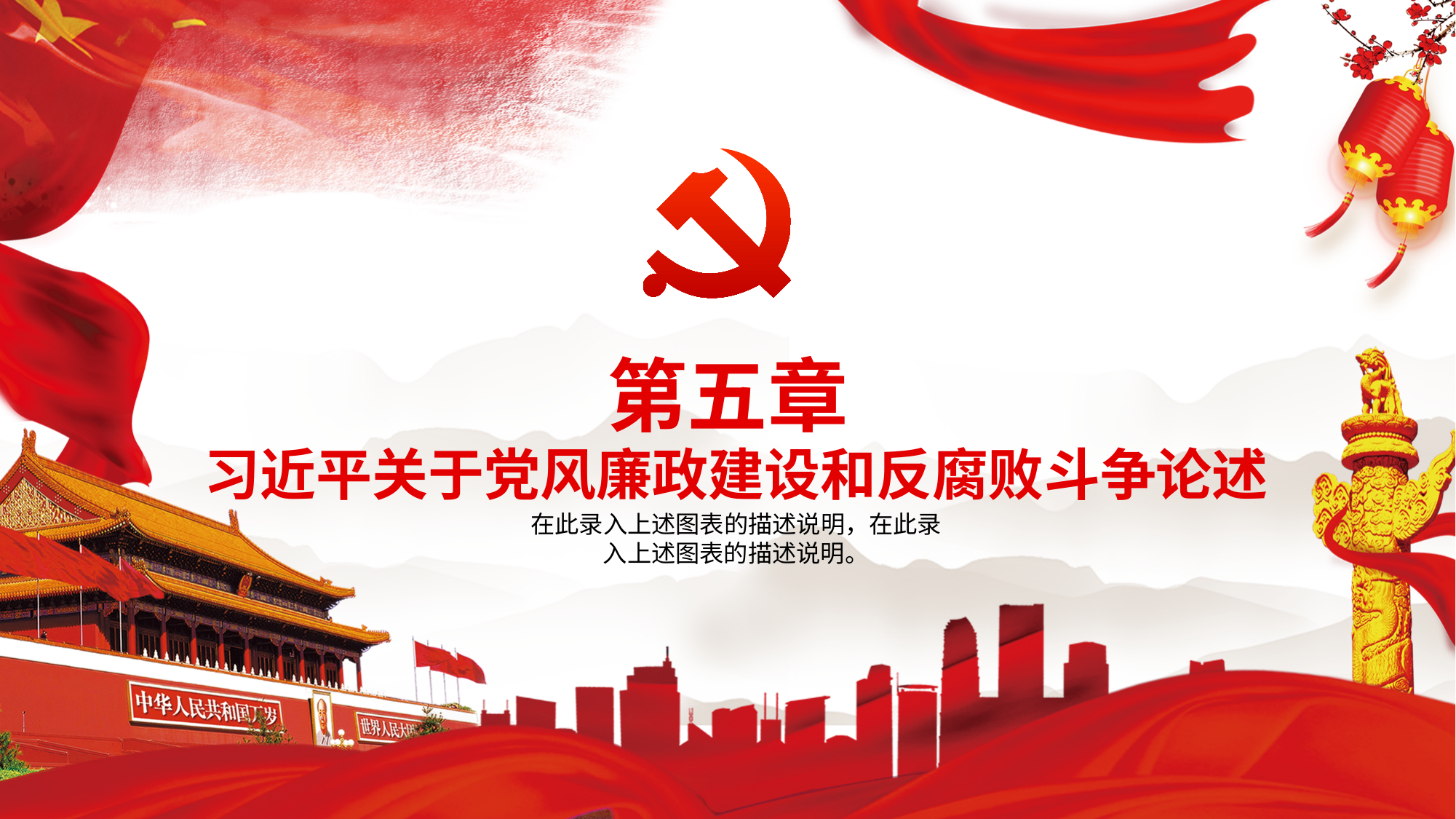

第五章
习近平关于党风廉政建设和反腐败斗争论述
在此录入上述图表的描述说明，在此录
入上述图表的描述说明。